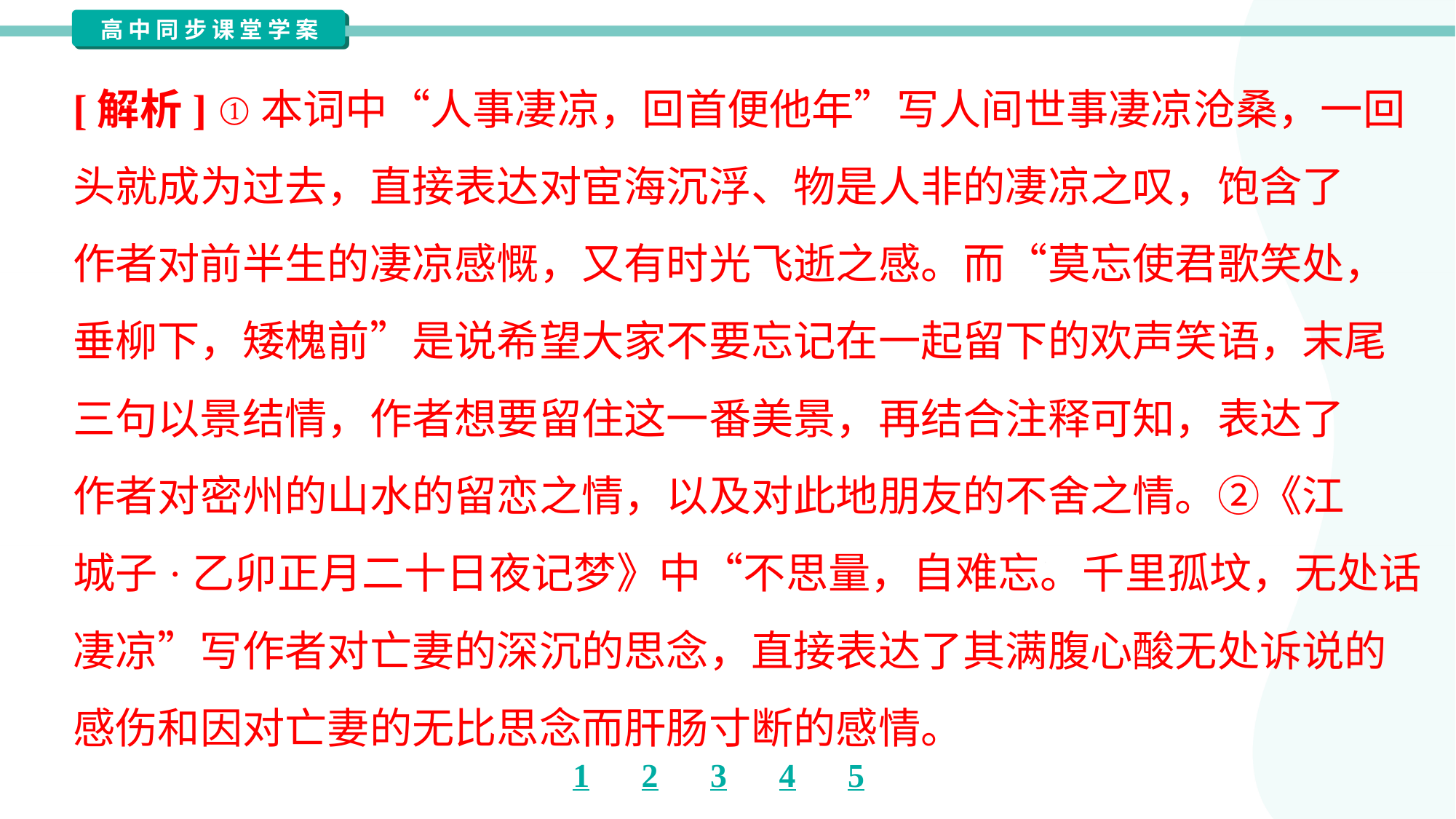

[解析] ①本词中“人事凄凉，回首便他年”写人间世事凄凉沧桑，一回
头就成为过去，直接表达对宦海沉浮、物是人非的凄凉之叹，饱含了
作者对前半生的凄凉感慨，又有时光飞逝之感。而“莫忘使君歌笑处，
垂柳下，矮槐前”是说希望大家不要忘记在一起留下的欢声笑语，末尾
三句以景结情，作者想要留住这一番美景，再结合注释可知，表达了
作者对密州的山水的留恋之情，以及对此地朋友的不舍之情。②《江
城子·乙卯正月二十日夜记梦》中“不思量，自难忘。千里孤坟，无处话
凄凉”写作者对亡妻的深沉的思念，直接表达了其满腹心酸无处诉说的
感伤和因对亡妻的无比思念而肝肠寸断的感情。